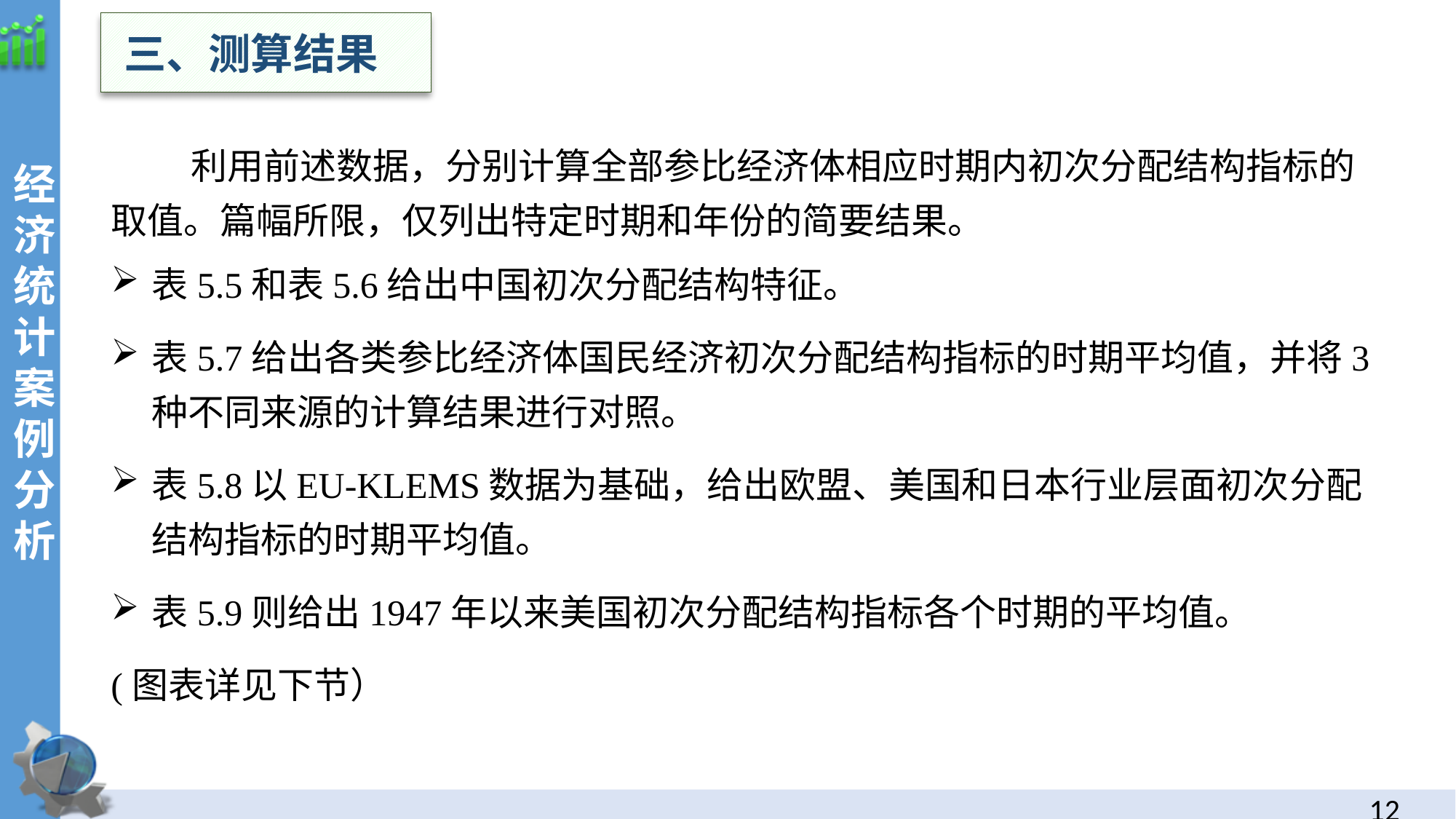

三、测算结果

  利用前述数据，分别计算全部参比经济体相应时期内初次分配结构指标的取值。篇幅所限，仅列出特定时期和年份的简要结果。
表5.5和表5.6给出中国初次分配结构特征。
表5.7给出各类参比经济体国民经济初次分配结构指标的时期平均值，并将3种不同来源的计算结果进行对照。
表5.8以EU-KLEMS数据为基础，给出欧盟、美国和日本行业层面初次分配结构指标的时期平均值。
表5.9则给出1947年以来美国初次分配结构指标各个时期的平均值。
(图表详见下节）
经
济统计案例分析

12